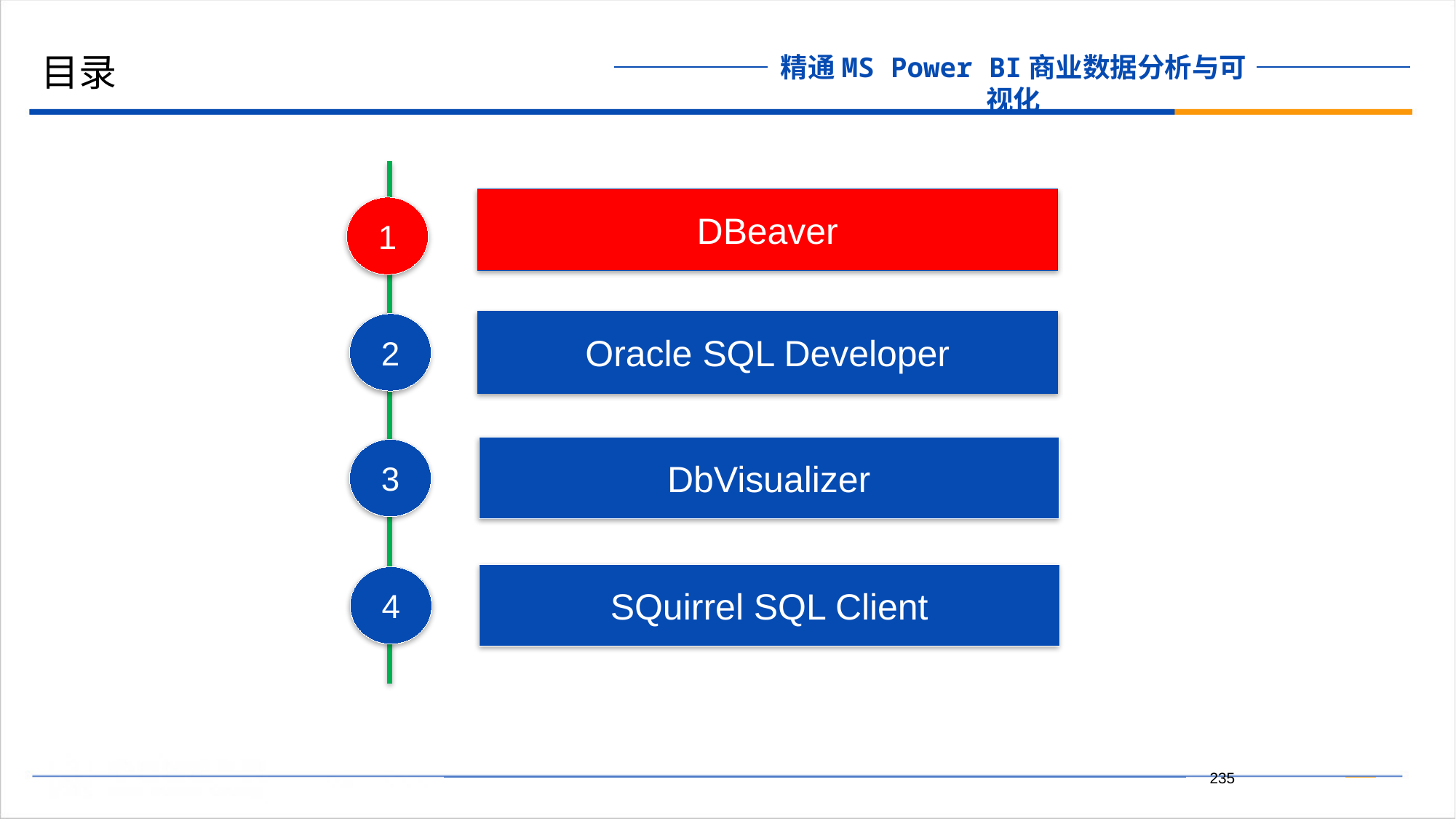

目录
DBeaver
1
Oracle SQL Developer
2
DbVisualizer
3
SQuirrel SQL Client
4